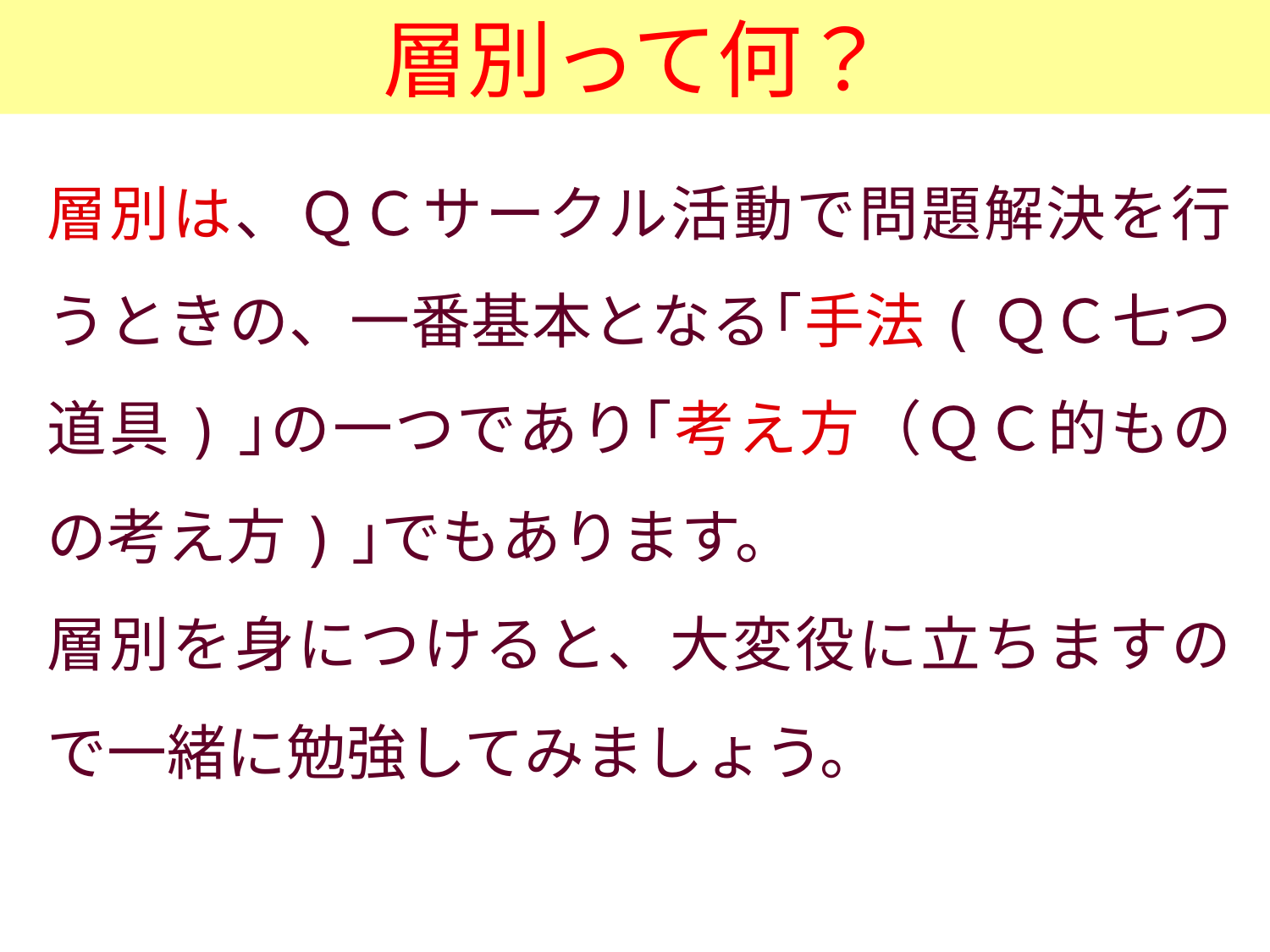

層別って何？

層別は、ＱＣサークル活動で問題解決を行うときの、一番基本となる｢手法(ＱＣ七つ道具)｣の一つであり｢考え方（ＱＣ的ものの考え方)｣でもあります。
層別を身につけると、大変役に立ちますので一緒に勉強してみましょう。